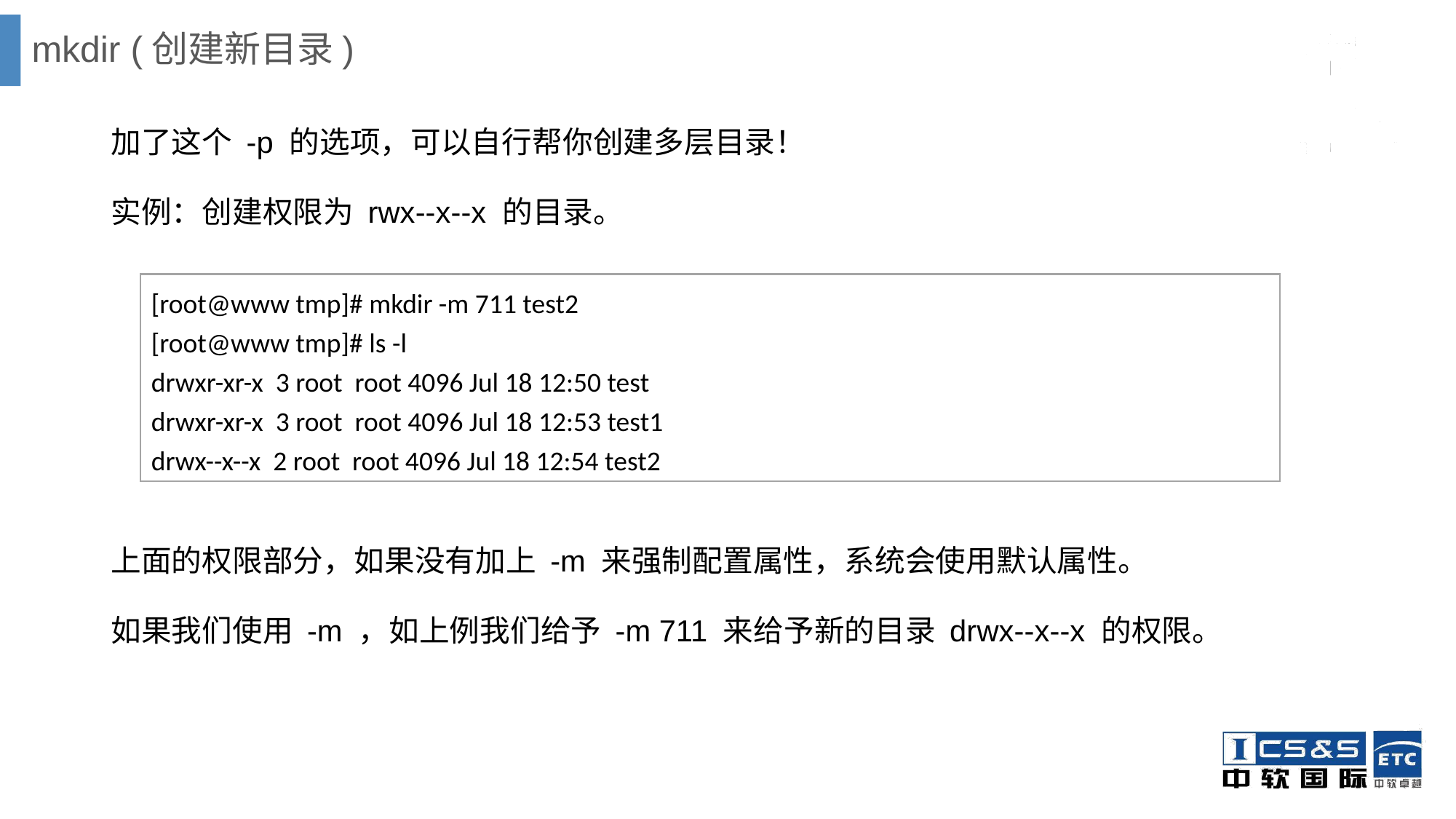

# mkdir (创建新目录)
加了这个 -p 的选项，可以自行帮你创建多层目录！
实例：创建权限为 rwx--x--x 的目录。

上面的权限部分，如果没有加上 -m 来强制配置属性，系统会使用默认属性。
如果我们使用 -m ，如上例我们给予 -m 711 来给予新的目录 drwx--x--x 的权限。
[root@www tmp]# mkdir -m 711 test2
[root@www tmp]# ls -l
drwxr-xr-x  3 root  root 4096 Jul 18 12:50 test
drwxr-xr-x  3 root  root 4096 Jul 18 12:53 test1
drwx--x--x  2 root  root 4096 Jul 18 12:54 test2